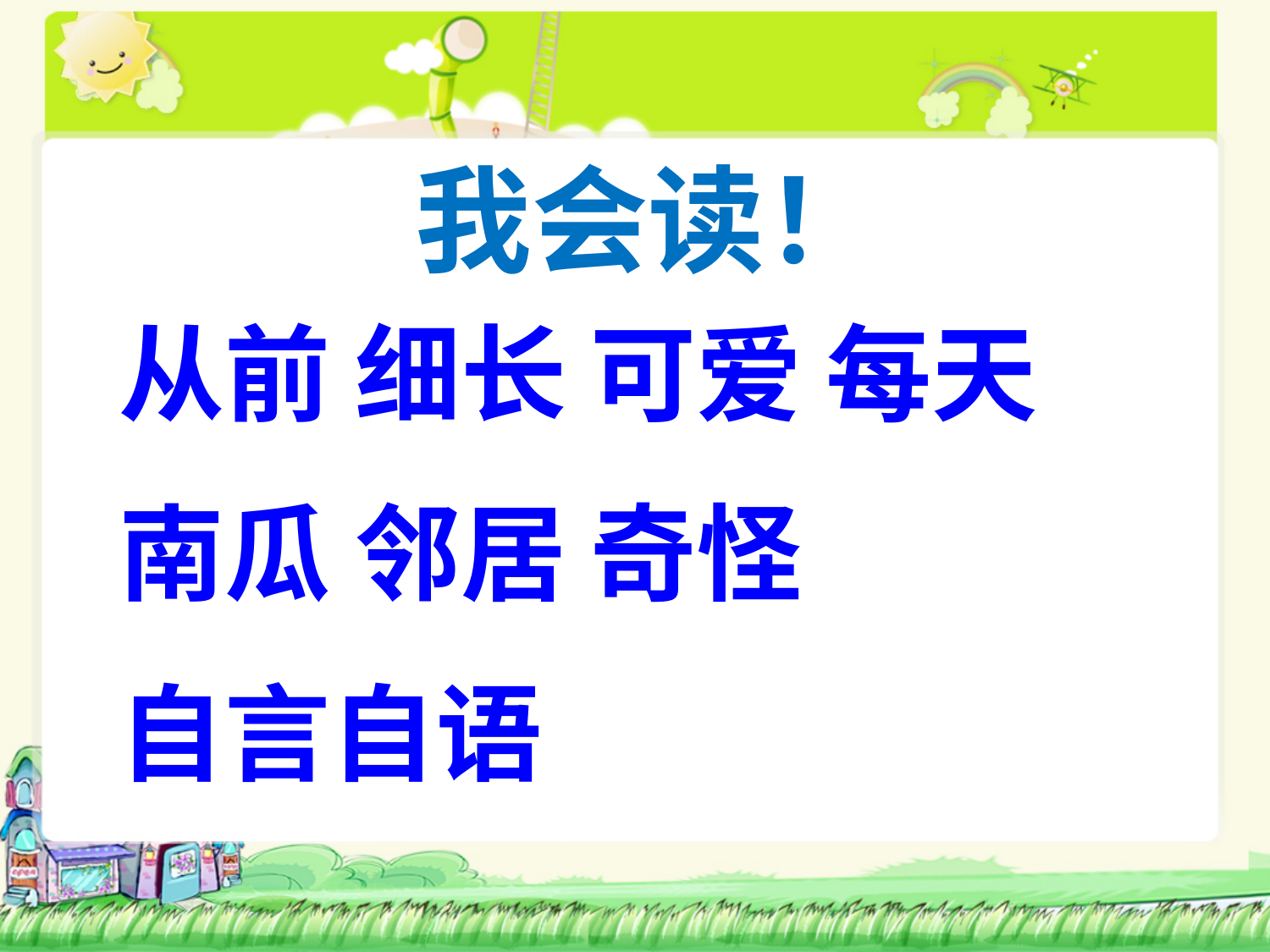

我会读！
从前 细长 可爱 每天
南瓜 邻居 奇怪
自言自语